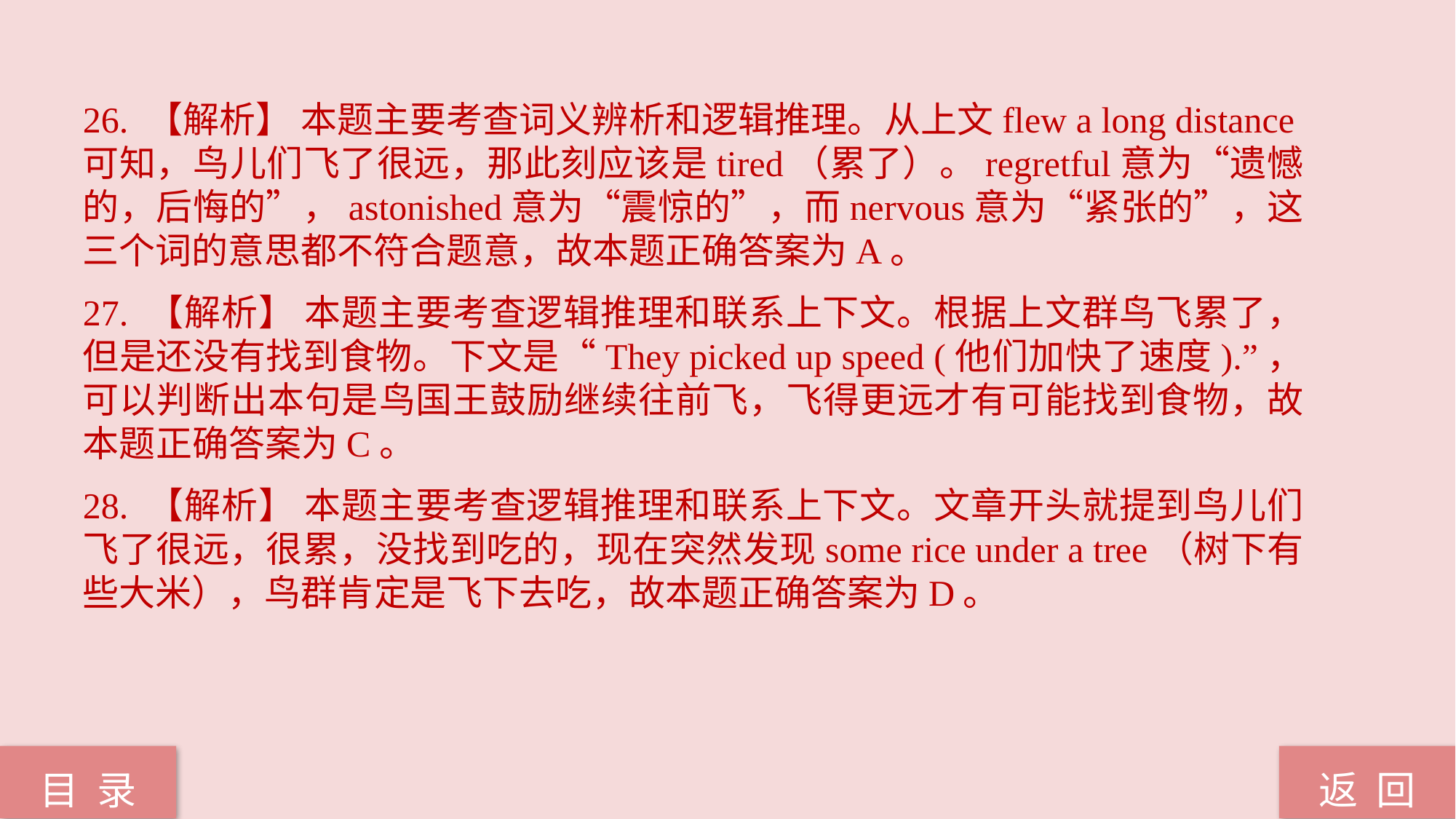

26. 【解析】 本题主要考查词义辨析和逻辑推理。从上文flew a long distance可知，鸟儿们飞了很远，那此刻应该是tired（累了）。regretful意为“遗憾的，后悔的”，astonished意为“震惊的”，而nervous意为“紧张的”，这三个词的意思都不符合题意，故本题正确答案为A。
27. 【解析】 本题主要考查逻辑推理和联系上下文。根据上文群鸟飞累了，但是还没有找到食物。下文是“They picked up speed (他们加快了速度).”，可以判断出本句是鸟国王鼓励继续往前飞，飞得更远才有可能找到食物，故本题正确答案为C。
28. 【解析】 本题主要考查逻辑推理和联系上下文。文章开头就提到鸟儿们飞了很远，很累，没找到吃的，现在突然发现some rice under a tree（树下有些大米），鸟群肯定是飞下去吃，故本题正确答案为D。
返  回